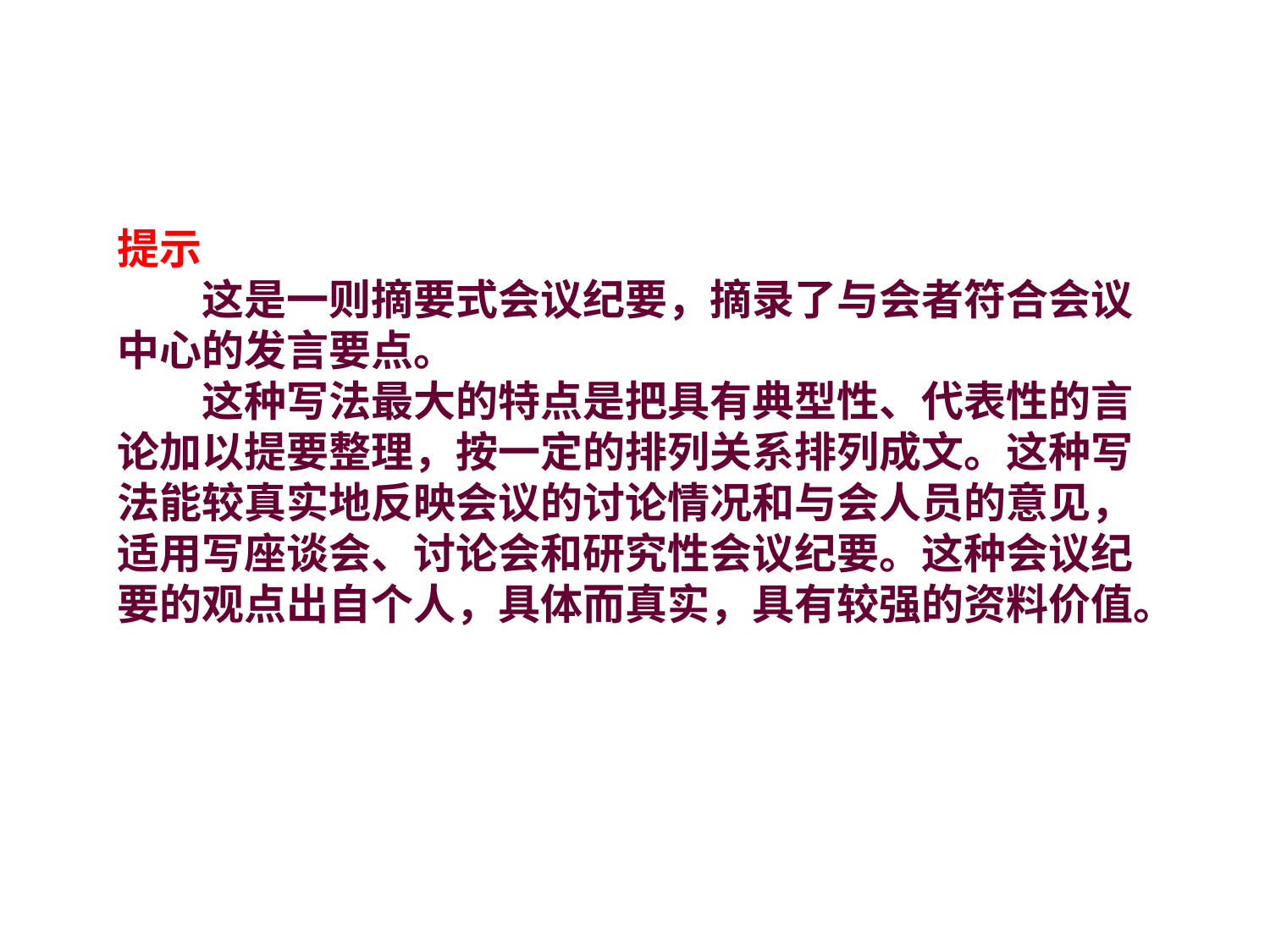

提示
　　这是一则摘要式会议纪要，摘录了与会者符合会议中心的发言要点。
　　这种写法最大的特点是把具有典型性、代表性的言论加以提要整理，按一定的排列关系排列成文。这种写法能较真实地反映会议的讨论情况和与会人员的意见，适用写座谈会、讨论会和研究性会议纪要。这种会议纪要的观点出自个人，具体而真实，具有较强的资料价值。